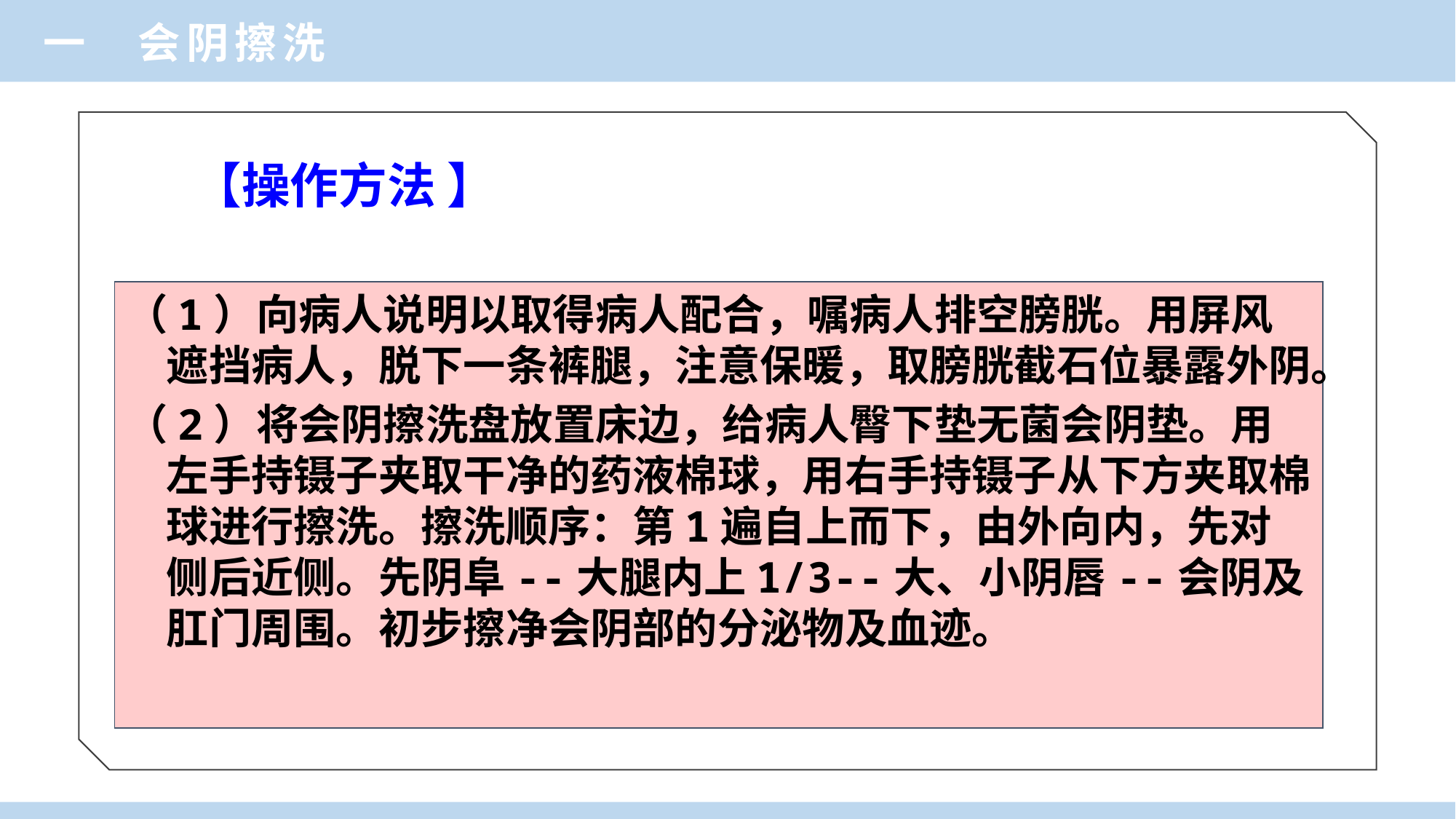

一   会阴擦洗

【操作方法 】
（1）向病人说明以取得病人配合，嘱病人排空膀胱。用屏风遮挡病人，脱下一条裤腿，注意保暖，取膀胱截石位暴露外阴。
（2）将会阴擦洗盘放置床边，给病人臀下垫无菌会阴垫。用左手持镊子夹取干净的药液棉球，用右手持镊子从下方夹取棉球进行擦洗。擦洗顺序：第1遍自上而下，由外向内，先对侧后近侧。先阴阜--大腿内上1/3--大、小阴唇--会阴及肛门周围。初步擦净会阴部的分泌物及血迹。